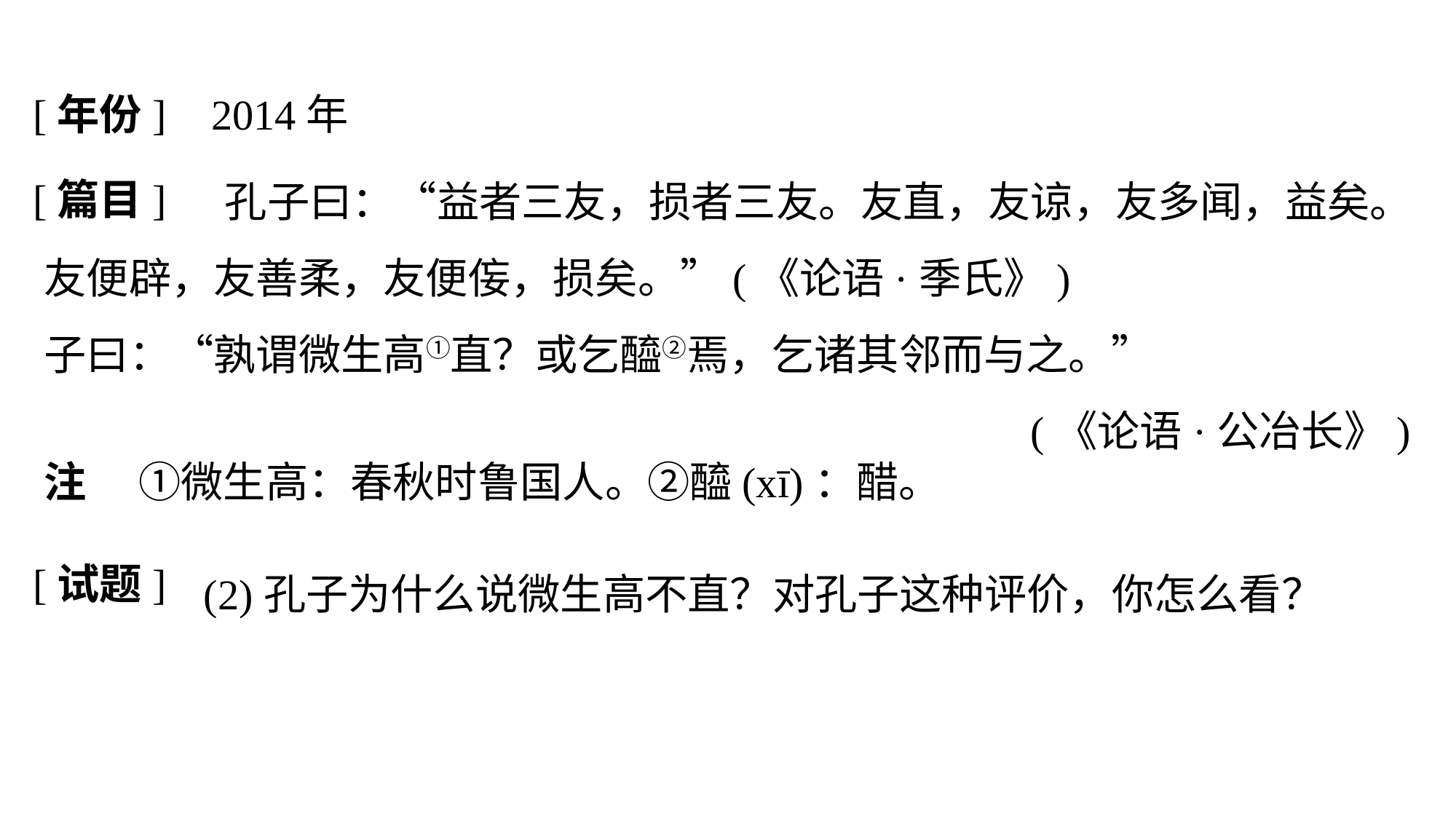

[年份]
2014年
[篇目]
	  　孔子曰：“益者三友，损者三友。友直，友谅，友多闻，益矣。友便辟，友善柔，友便侫，损矣。”(《论语·季氏》)
子曰：“孰谓微生高①直？或乞醯②焉，乞诸其邻而与之。”
(《论语·公冶长》)
注 　①微生高：春秋时鲁国人。②醯(xī)：醋。
(2)孔子为什么说微生高不直？对孔子这种评价，你怎么看？
[试题]